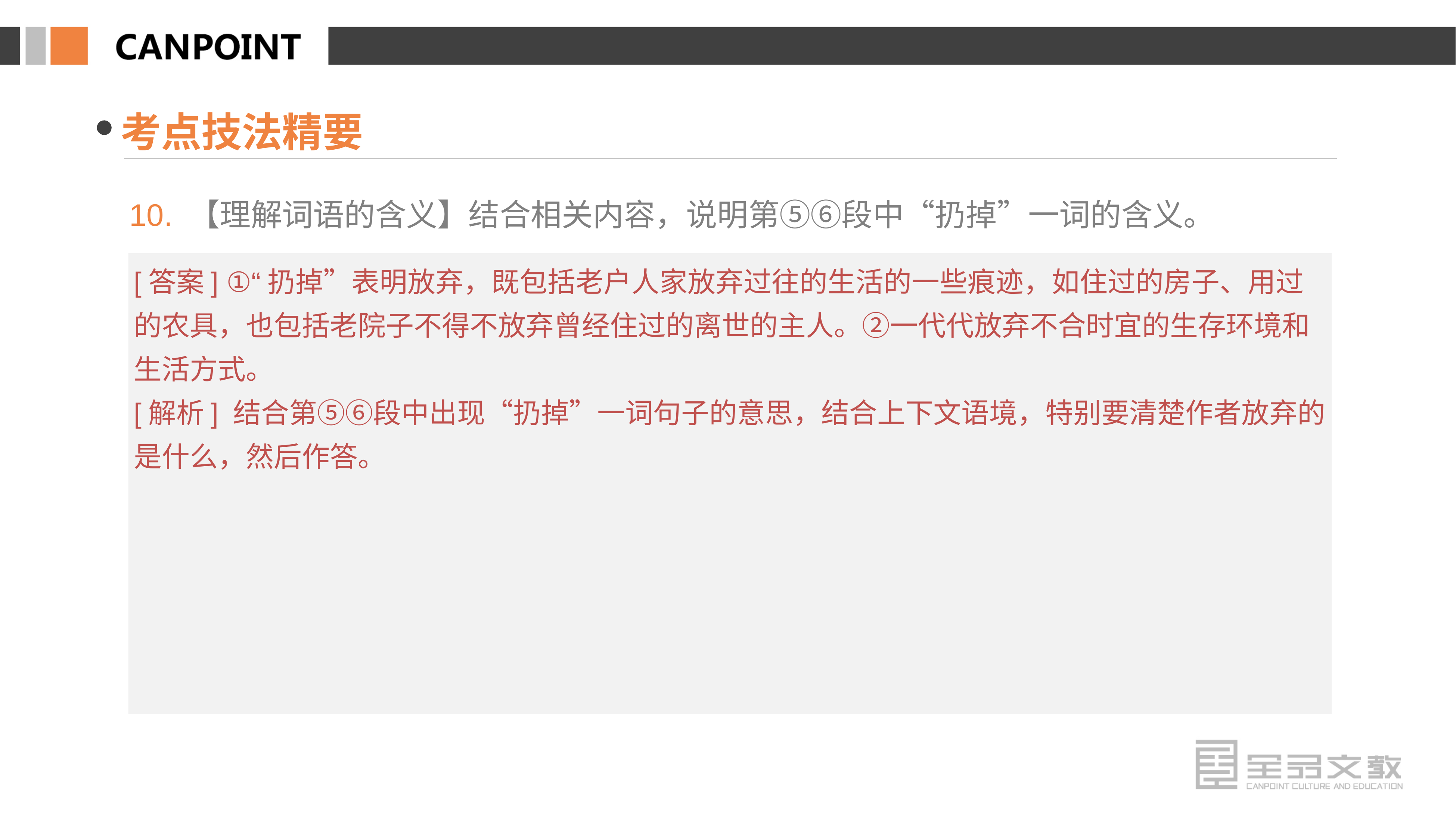

考点技法精要

10. 【理解词语的含义】结合相关内容，说明第⑤⑥段中“扔掉”一词的含义。
[答案] ①“扔掉”表明放弃，既包括老户人家放弃过往的生活的一些痕迹，如住过的房子、用过的农具，也包括老院子不得不放弃曾经住过的离世的主人。②一代代放弃不合时宜的生存环境和生活方式。
[解析] 结合第⑤⑥段中出现“扔掉”一词句子的意思，结合上下文语境，特别要清楚作者放弃的是什么，然后作答。